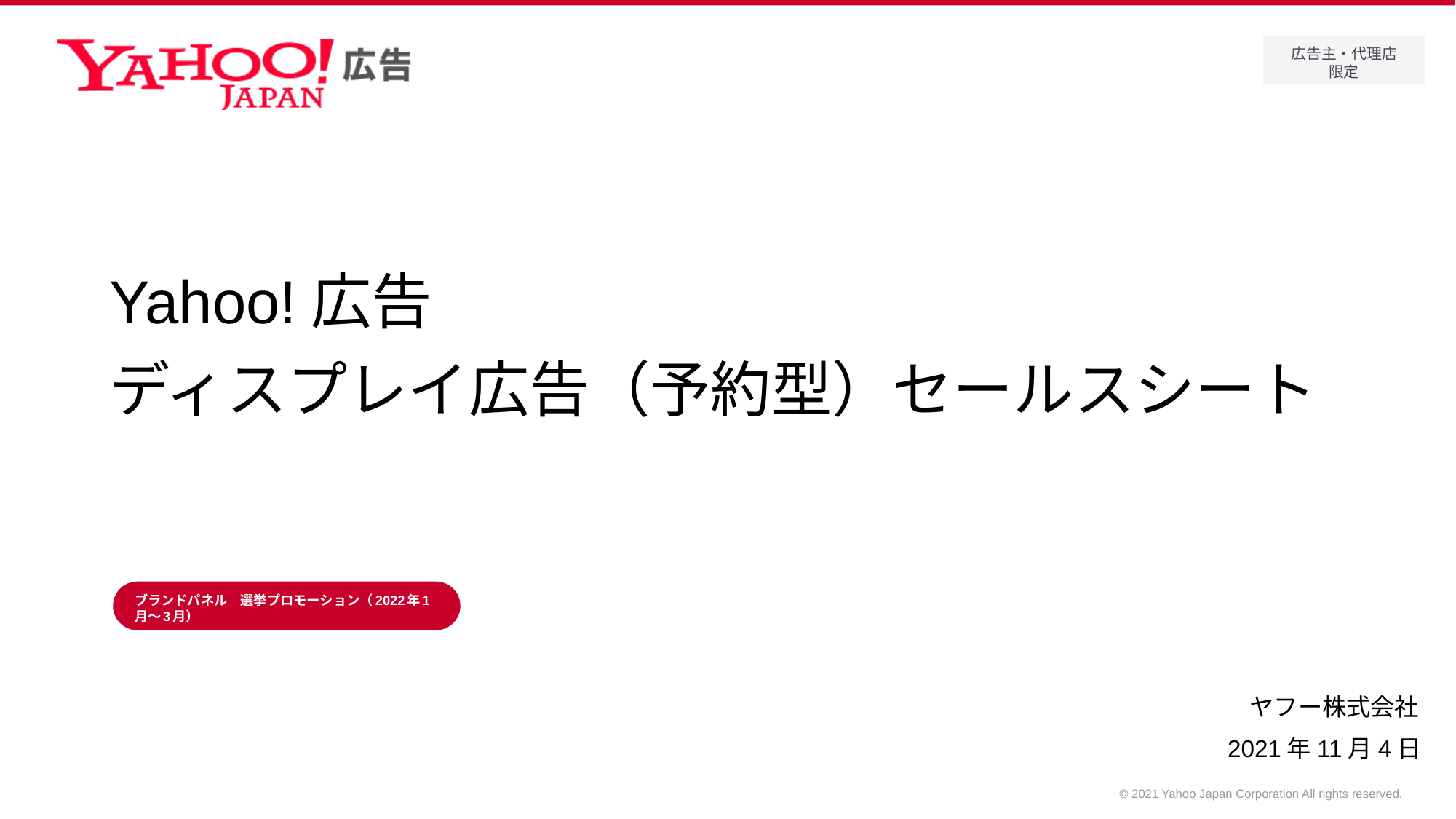

# Yahoo!広告 ディスプレイ広告（予約型）セールスシート
ブランドパネル　選挙プロモーション（2022年1月～3月）
2021年11月4日